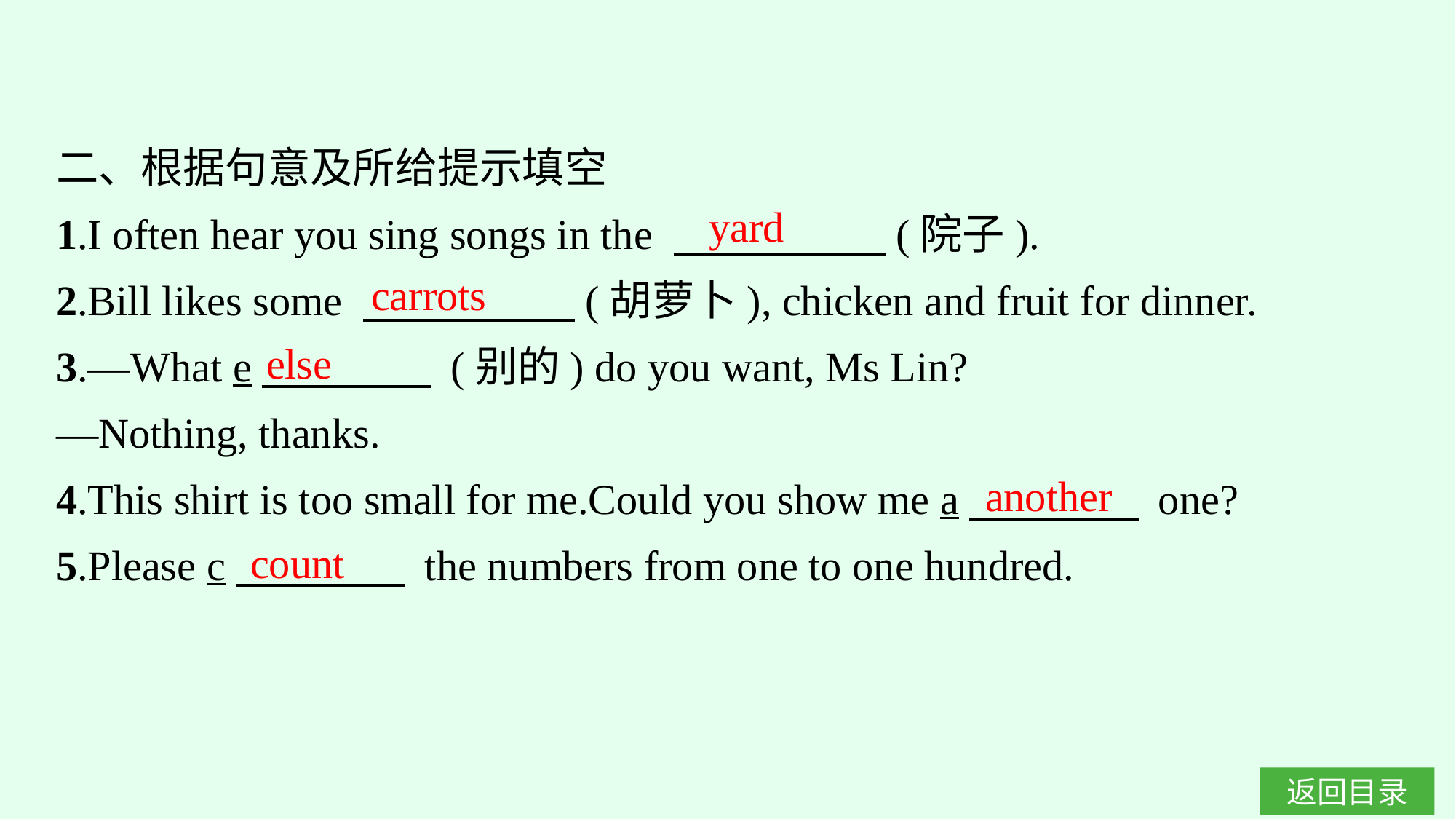

二、根据句意及所给提示填空
1.I often hear you sing songs in the 　　　　　(院子).
2.Bill likes some 　　　　　(胡萝卜), chicken and fruit for dinner.
3.—What e　　　　 (别的) do you want, Ms Lin?
—Nothing, thanks.
4.This shirt is too small for me.Could you show me a　　　　 one?
5.Please c　　　　 the numbers from one to one hundred.
yard
carrots
else
another
count